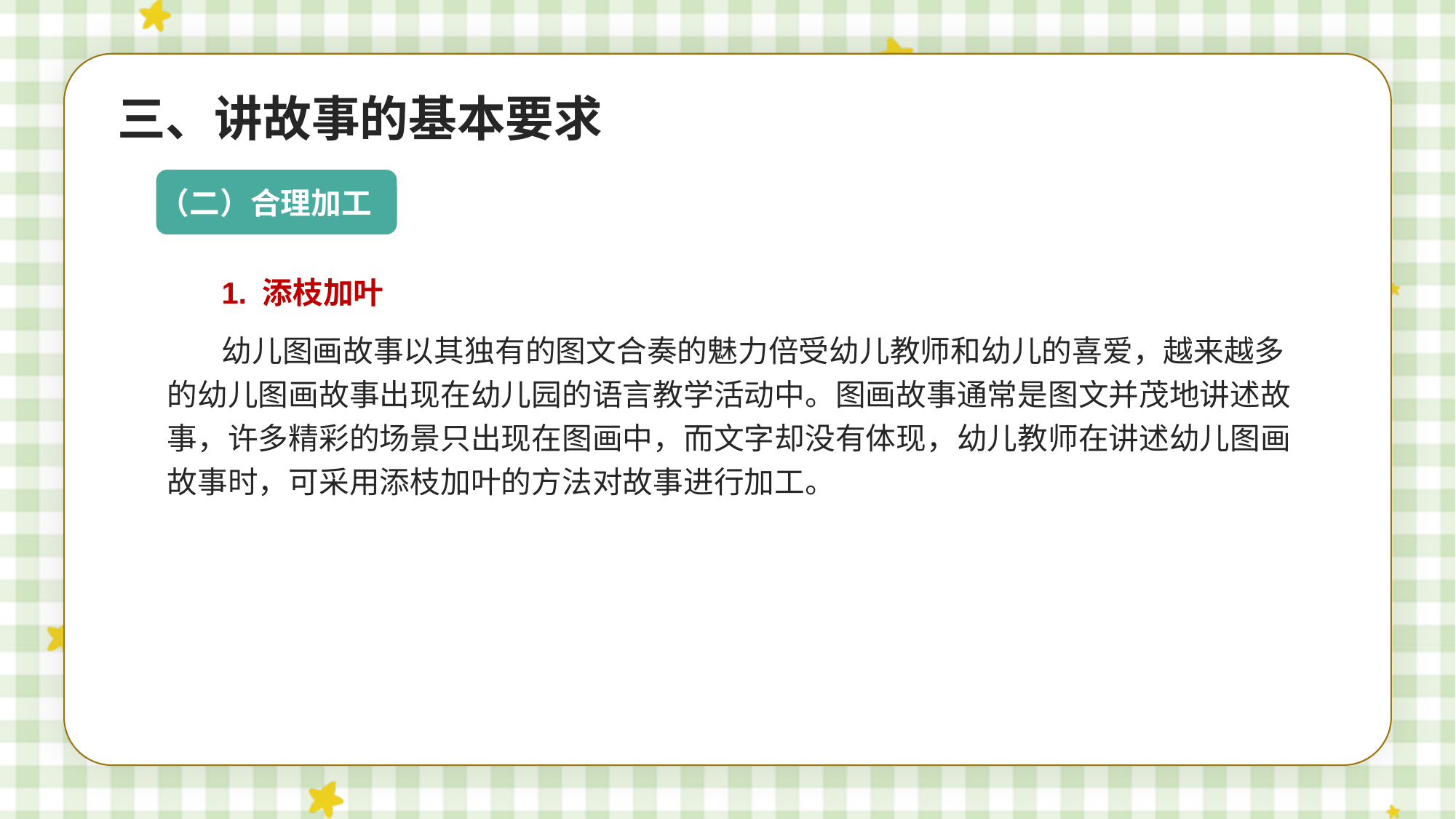

三、讲故事的基本要求
（二）合理加工
1. 添枝加叶
幼儿图画故事以其独有的图文合奏的魅力倍受幼儿教师和幼儿的喜爱，越来越多的幼儿图画故事出现在幼儿园的语言教学活动中。图画故事通常是图文并茂地讲述故事，许多精彩的场景只出现在图画中，而文字却没有体现，幼儿教师在讲述幼儿图画故事时，可采用添枝加叶的方法对故事进行加工。